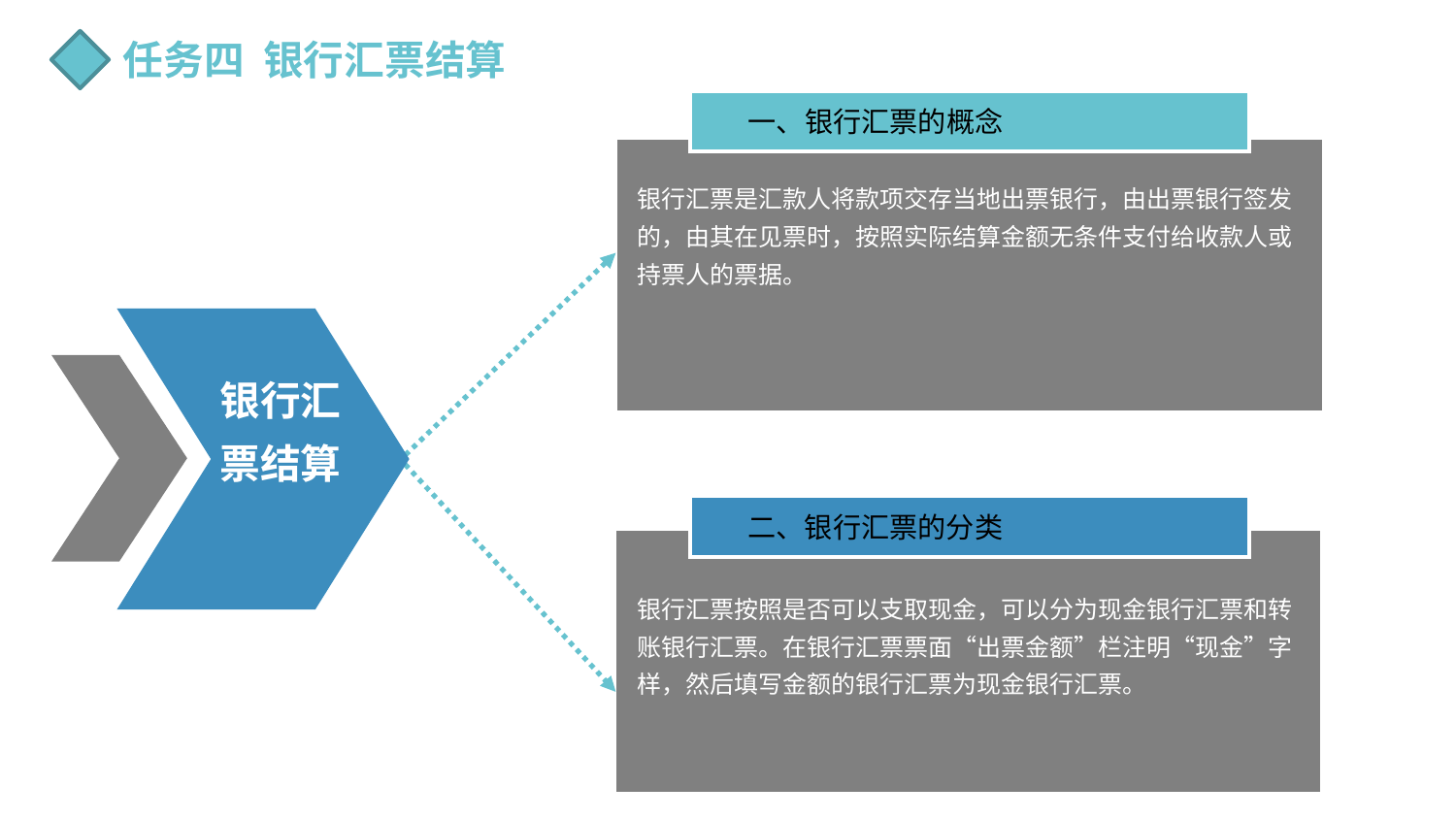

任务四  银行汇票结算

一、银行汇票的概念

银行汇票是汇款人将款项交存当地出票银行，由出票银行签发的，由其在见票时，按照实际结算金额无条件支付给收款人或持票人的票据。

银行汇票结算

二、银行汇票的分类

银行汇票按照是否可以支取现金，可以分为现金银行汇票和转账银行汇票。在银行汇票票面“出票金额”栏注明“现金”字样，然后填写金额的银行汇票为现金银行汇票。